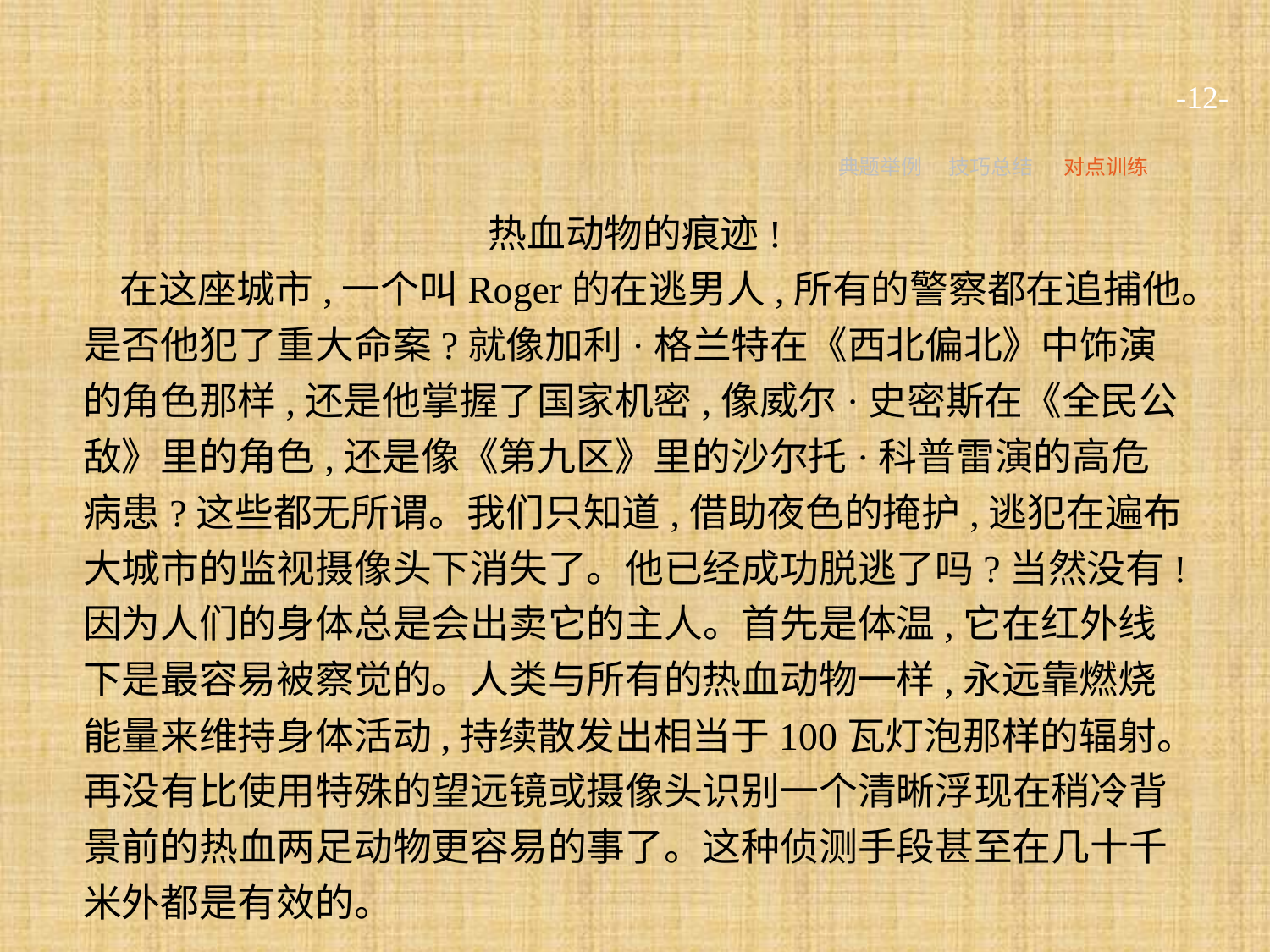

-12-
典题举例
技巧总结
对点训练
热血动物的痕迹!
在这座城市,一个叫Roger的在逃男人,所有的警察都在追捕他。是否他犯了重大命案?就像加利·格兰特在《西北偏北》中饰演的角色那样,还是他掌握了国家机密,像威尔·史密斯在《全民公敌》里的角色,还是像《第九区》里的沙尔托·科普雷演的高危病患?这些都无所谓。我们只知道,借助夜色的掩护,逃犯在遍布大城市的监视摄像头下消失了。他已经成功脱逃了吗?当然没有!因为人们的身体总是会出卖它的主人。首先是体温,它在红外线下是最容易被察觉的。人类与所有的热血动物一样,永远靠燃烧能量来维持身体活动,持续散发出相当于100瓦灯泡那样的辐射。再没有比使用特殊的望远镜或摄像头识别一个清晰浮现在稍冷背景前的热血两足动物更容易的事了。这种侦测手段甚至在几十千米外都是有效的。